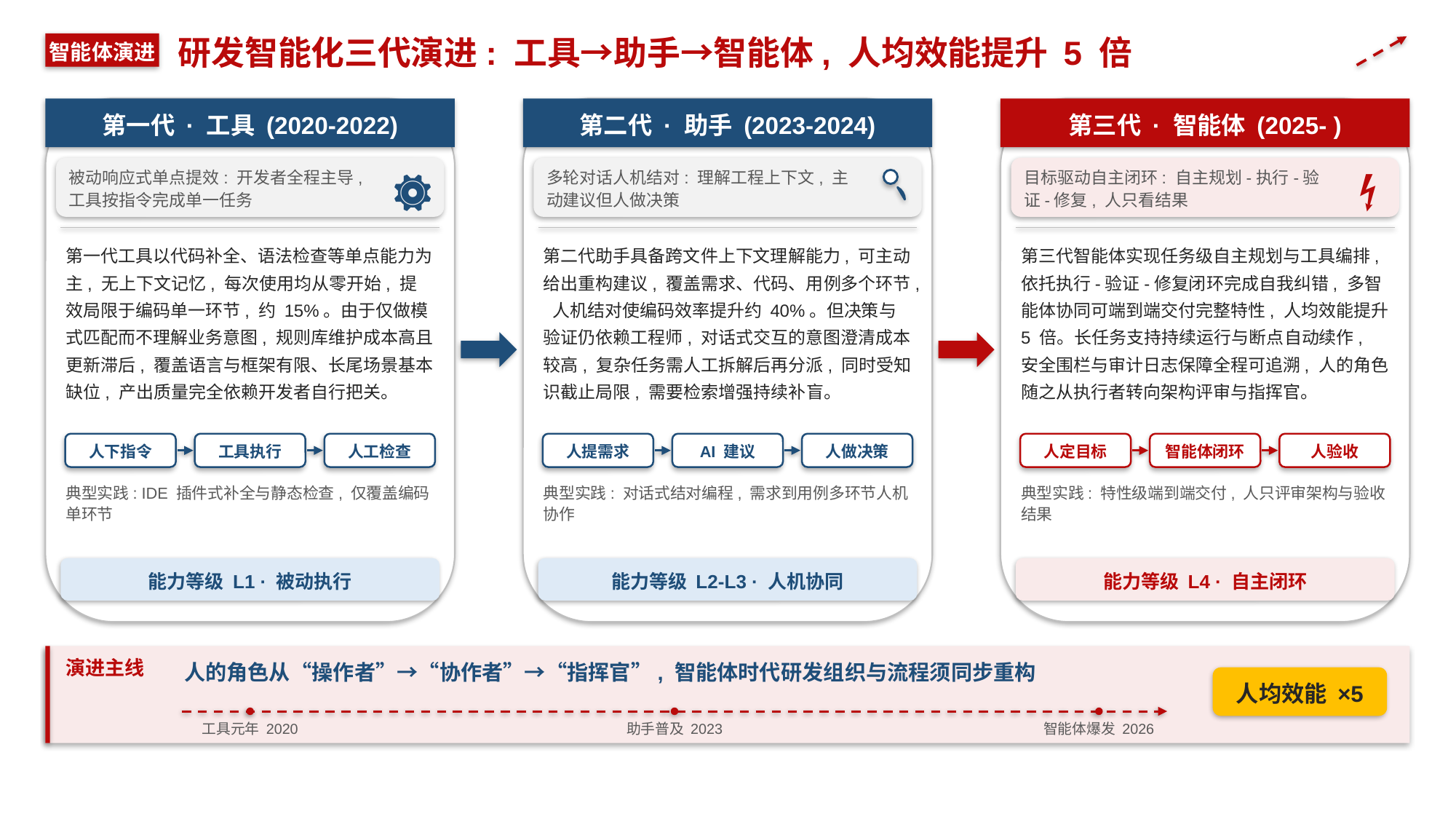

研发智能化三代演进: 工具→助手→智能体, 人均效能提升 5 倍

智能体演进

第一代 · 工具 (2020-2022)

第二代 · 助手 (2023-2024)

第三代 · 智能体 (2025- )
⚙

被动响应式单点提效: 开发者全程主导, 工具按指令完成单一任务

多轮对话人机结对: 理解工程上下文, 主动建议但人做决策

目标驱动自主闭环: 自主规划-执行-验证-修复, 人只看结果
⚡

第一代工具以代码补全、语法检查等单点能力为主, 无上下文记忆, 每次使用均从零开始, 提效局限于编码单一环节, 约 15%。由于仅做模式匹配而不理解业务意图, 规则库维护成本高且更新滞后, 覆盖语言与框架有限、长尾场景基本缺位, 产出质量完全依赖开发者自行把关。
第二代助手具备跨文件上下文理解能力, 可主动给出重构建议, 覆盖需求、代码、用例多个环节, 人机结对使编码效率提升约 40%。但决策与验证仍依赖工程师, 对话式交互的意图澄清成本较高, 复杂任务需人工拆解后再分派, 同时受知识截止局限, 需要检索增强持续补盲。
第三代智能体实现任务级自主规划与工具编排, 依托执行-验证-修复闭环完成自我纠错, 多智能体协同可端到端交付完整特性, 人均效能提升 5 倍。长任务支持持续运行与断点自动续作, 安全围栏与审计日志保障全程可追溯, 人的角色随之从执行者转向架构评审与指挥官。

人下指令

工具执行

人工检查

人提需求

AI 建议

人做决策

人定目标

智能体闭环

人验收
典型实践: IDE 插件式补全与静态检查, 仅覆盖编码单环节
典型实践: 对话式结对编程, 需求到用例多环节人机协作
典型实践: 特性级端到端交付, 人只评审架构与验收结果

能力等级 L1 · 被动执行

能力等级 L2-L3 · 人机协同

能力等级 L4 · 自主闭环

人的角色从“操作者”→“协作者”→“指挥官”, 智能体时代研发组织与流程须同步重构
演进主线

人均效能 ×5

工具元年 2020
助手普及 2023
智能体爆发 2026